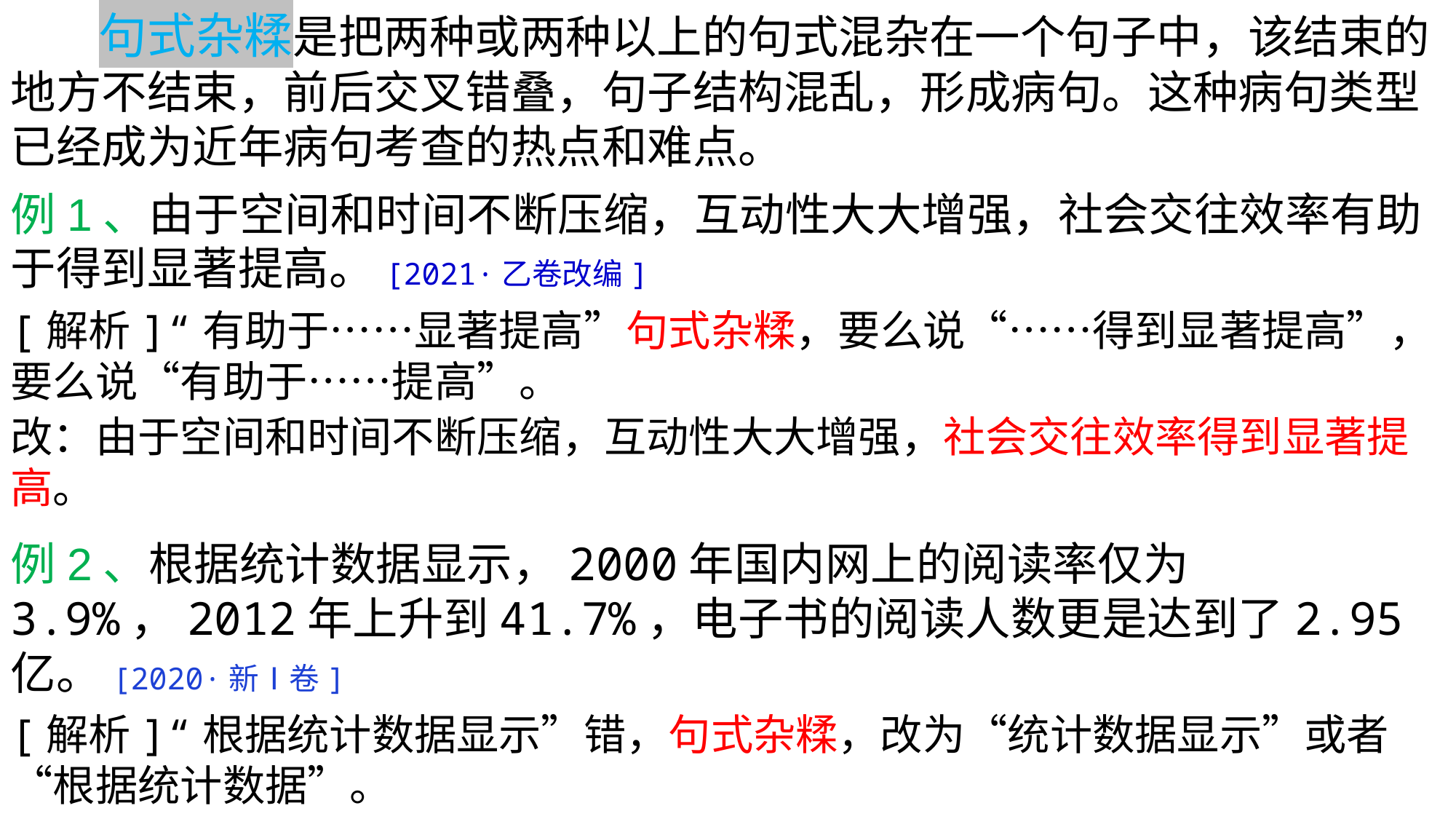

句式杂糅是把两种或两种以上的句式混杂在一个句子中，该结束的地方不结束，前后交叉错叠，句子结构混乱，形成病句。这种病句类型已经成为近年病句考查的热点和难点。
例1、由于空间和时间不断压缩，互动性大大增强，社会交往效率有助于得到显著提高。[2021·乙卷改编]
[解析]“有助于……显著提高”句式杂糅，要么说“……得到显著提高”，要么说“有助于……提高”。
改：由于空间和时间不断压缩，互动性大大增强，社会交往效率得到显著提高。
例2、根据统计数据显示，2000年国内网上的阅读率仅为3.9%，2012年上升到41.7%，电子书的阅读人数更是达到了2.95亿。[2020·新Ⅰ卷]
[解析]“根据统计数据显示”错，句式杂糅，改为“统计数据显示”或者“根据统计数据”。